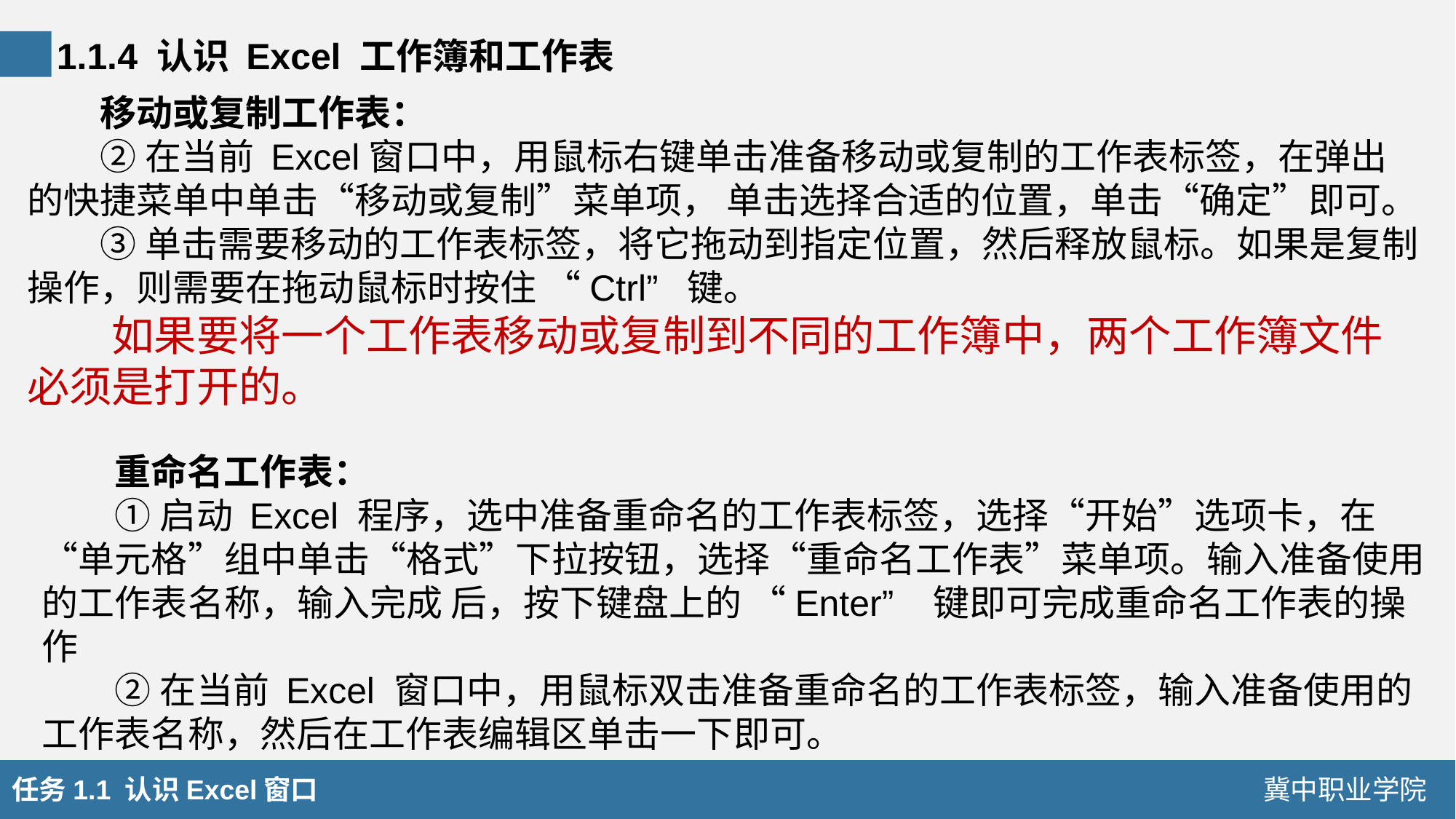

1.1.4 认识 Excel 工作簿和工作表
移动或复制工作表：
②在当前 Excel窗口中，用鼠标右键单击准备移动或复制的工作表标签，在弹出的快捷菜单中单击“移动或复制”菜单项， 单击选择合适的位置，单击“确定”即可。
③单击需要移动的工作表标签，将它拖动到指定位置，然后释放鼠标。如果是复制操作，则需要在拖动鼠标时按住 “Ctrl”  键。
如果要将一个工作表移动或复制到不同的工作簿中，两个工作簿文件必须是打开的。
重命名工作表：
①启动 Excel 程序，选中准备重命名的工作表标签，选择“开始”选项卡，在“单元格”组中单击“格式”下拉按钮，选择“重命名工作表”菜单项。输入准备使用的工作表名称，输入完成 后，按下键盘上的 “Enter”   键即可完成重命名工作表的操作
②在当前 Excel 窗口中，用鼠标双击准备重命名的工作表标签，输入准备使用的工作表名称，然后在工作表编辑区单击一下即可。

任务1.1 认识Excel窗口
冀中职业学院